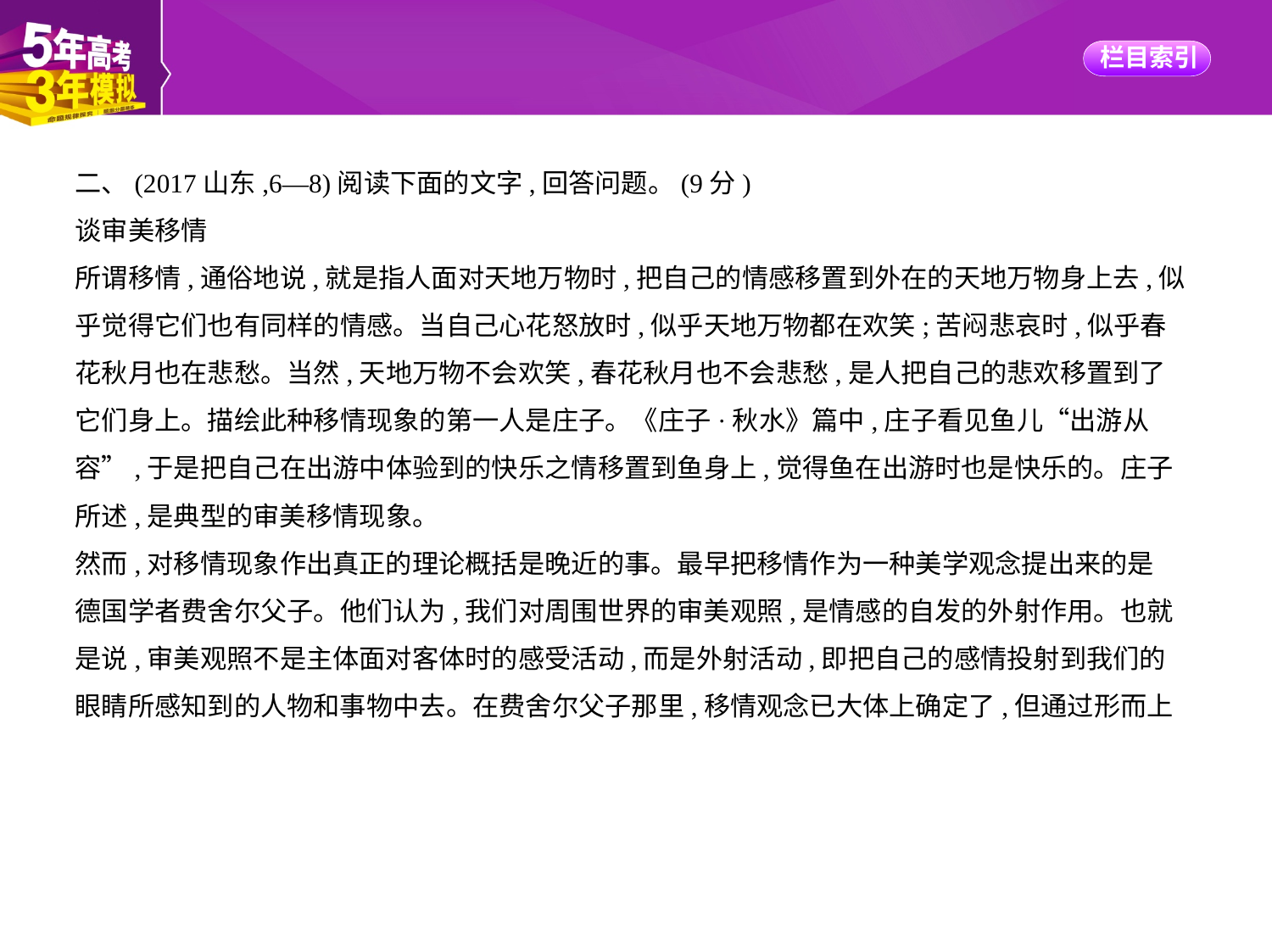

二、(2017山东,6—8)阅读下面的文字,回答问题。(9分)
谈审美移情
所谓移情,通俗地说,就是指人面对天地万物时,把自己的情感移置到外在的天地万物身上去,似
乎觉得它们也有同样的情感。当自己心花怒放时,似乎天地万物都在欢笑;苦闷悲哀时,似乎春
花秋月也在悲愁。当然,天地万物不会欢笑,春花秋月也不会悲愁,是人把自己的悲欢移置到了
它们身上。描绘此种移情现象的第一人是庄子。《庄子·秋水》篇中,庄子看见鱼儿“出游从
容”,于是把自己在出游中体验到的快乐之情移置到鱼身上,觉得鱼在出游时也是快乐的。庄子
所述,是典型的审美移情现象。
然而,对移情现象作出真正的理论概括是晚近的事。最早把移情作为一种美学观念提出来的是
德国学者费舍尔父子。他们认为,我们对周围世界的审美观照,是情感的自发的外射作用。也就
是说,审美观照不是主体面对客体时的感受活动,而是外射活动,即把自己的感情投射到我们的
眼睛所感知到的人物和事物中去。在费舍尔父子那里,移情观念已大体上确定了,但通过形而上